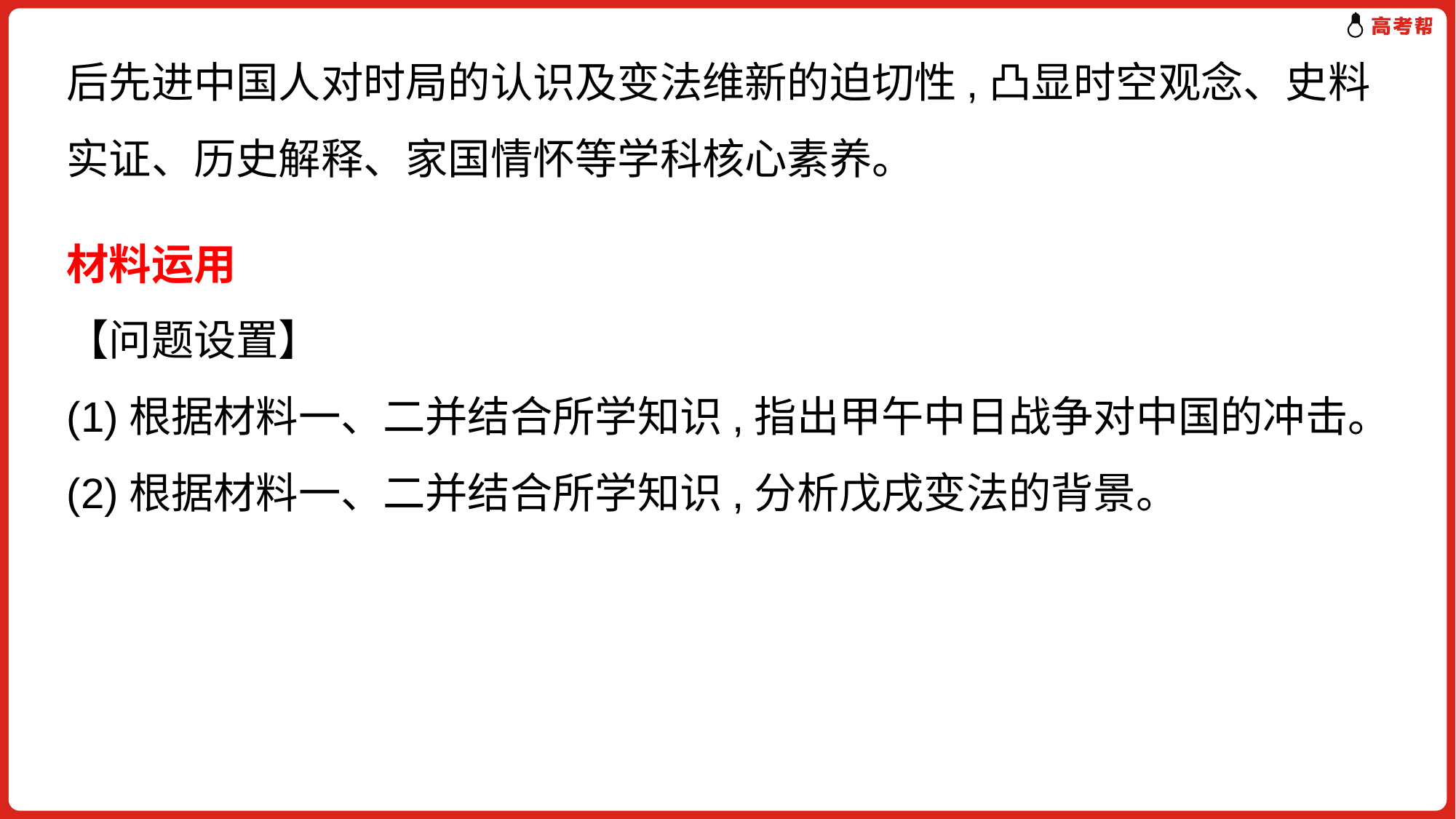

后先进中国人对时局的认识及变法维新的迫切性,凸显时空观念、史料实证、历史解释、家国情怀等学科核心素养。
材料运用
【问题设置】
(1)根据材料一、二并结合所学知识,指出甲午中日战争对中国的冲击。
(2)根据材料一、二并结合所学知识,分析戊戌变法的背景。